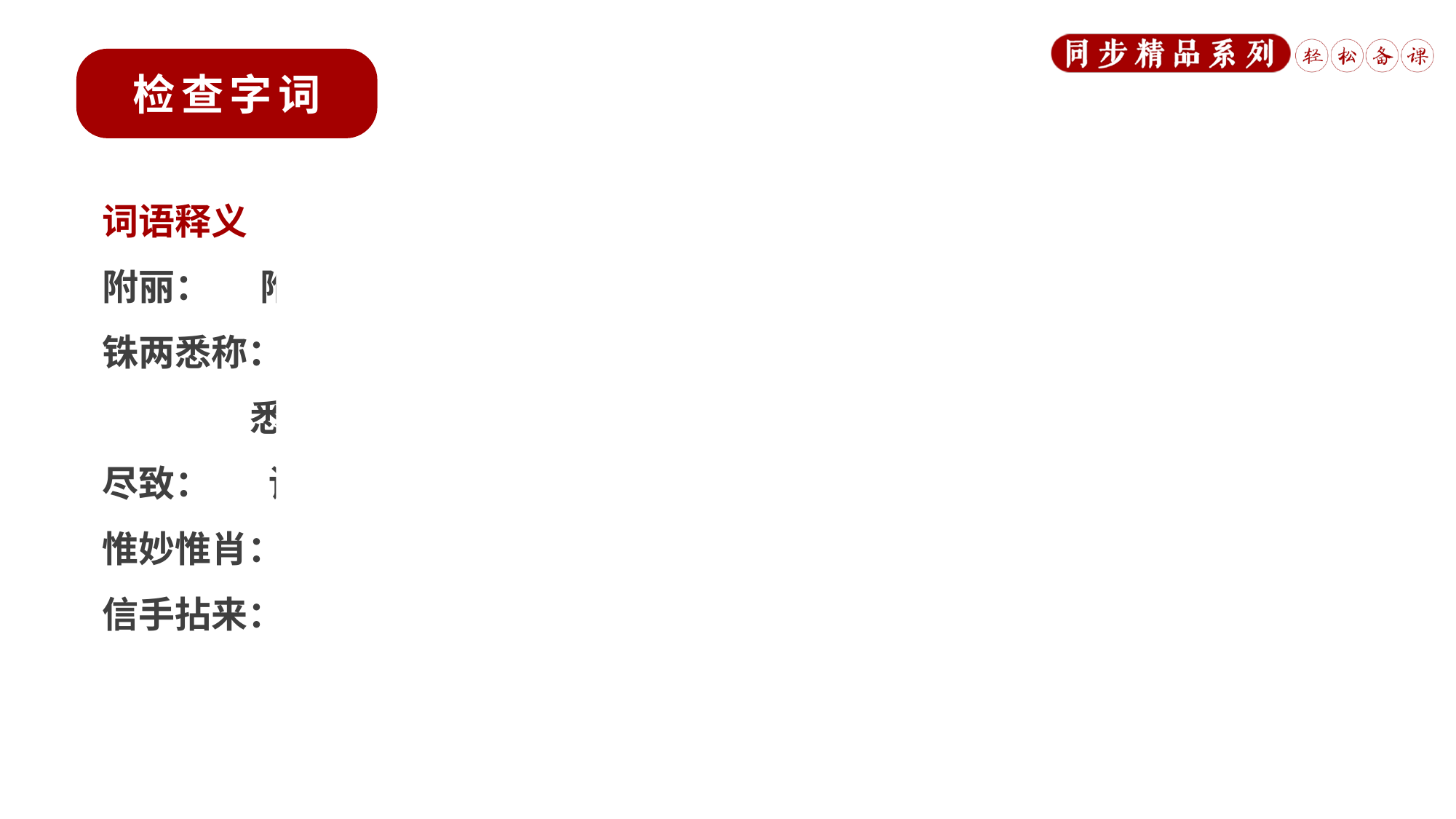

词语释义
附丽：      附着，依附。
铢两悉称：形容两方面轻重相当或优劣相等。铢两，比喻微小之处。
                 悉，都。称，相当。
尽致：       详尽细致，达到极点。
惟妙惟肖：形容描写或模仿得非常好，非常逼真。
信手拈来：随手拿来。多形容写文章时词汇或材料丰富，不费思索就能写出来。